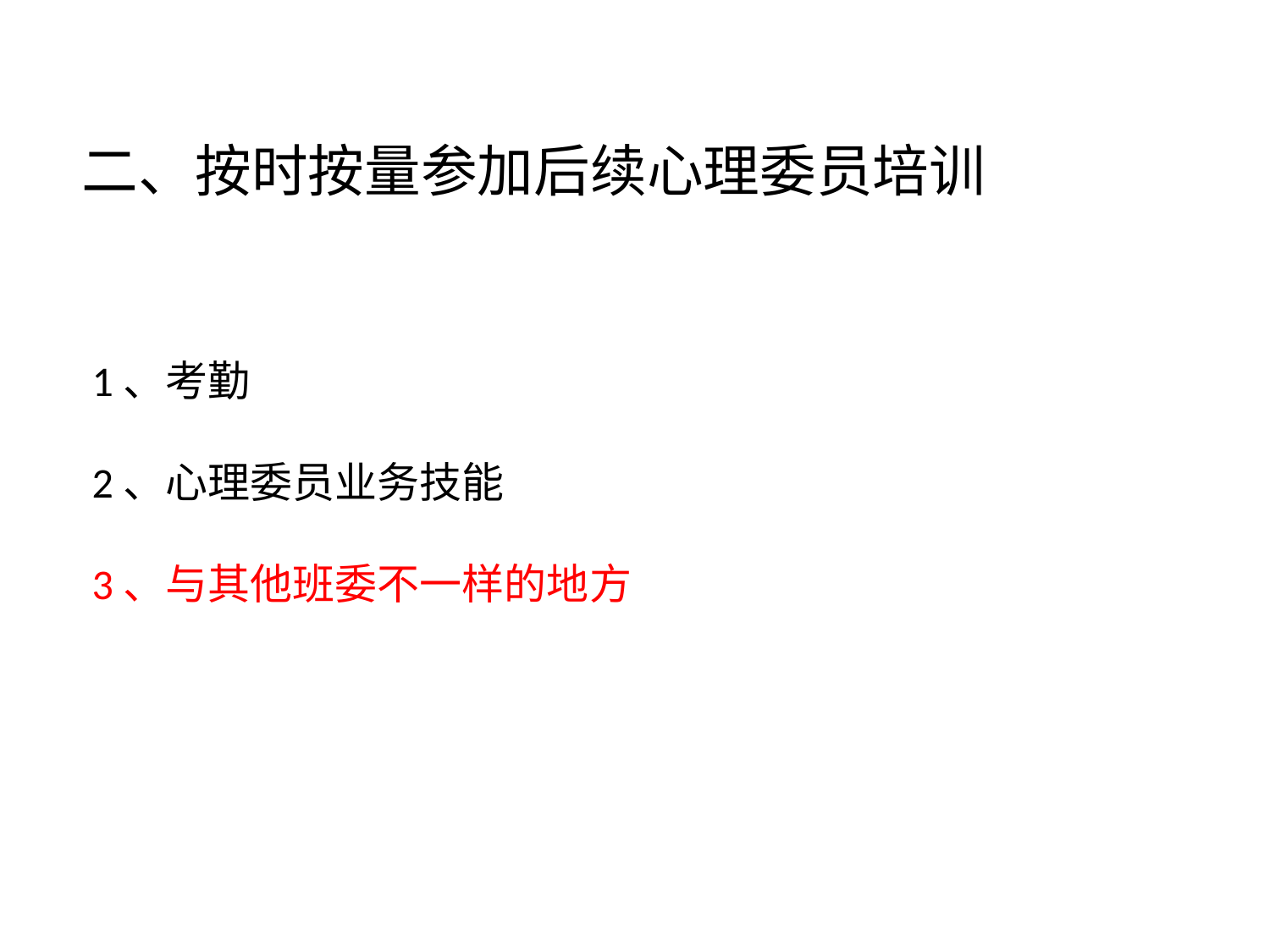

二、按时按量参加后续心理委员培训
1、考勤
2、心理委员业务技能
3、与其他班委不一样的地方